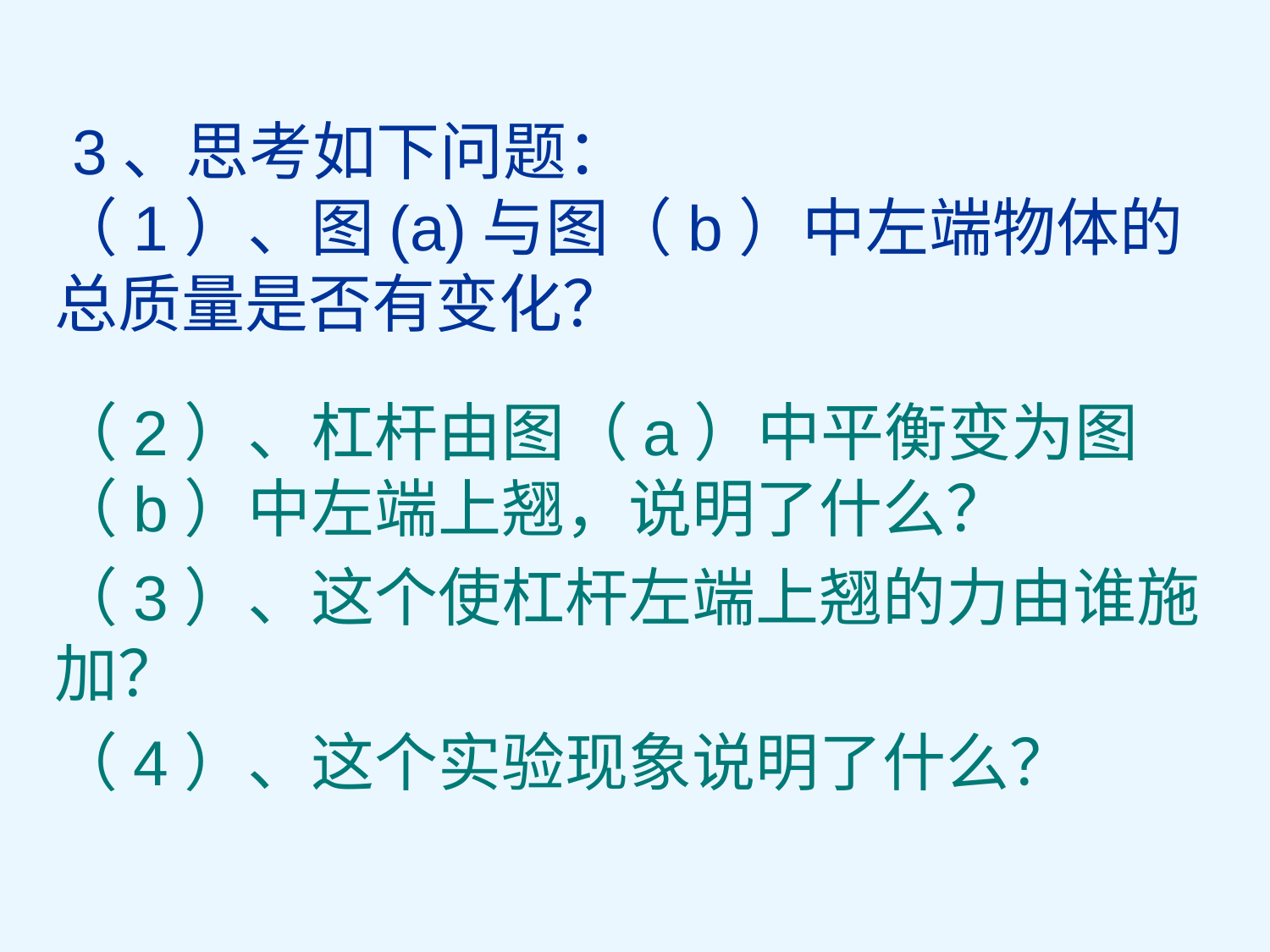

3、思考如下问题：
（1）、图(a)与图（b）中左端物体的总质量是否有变化？
（2）、杠杆由图（a）中平衡变为图（b）中左端上翘，说明了什么？
（3）、这个使杠杆左端上翘的力由谁施加？
（4）、这个实验现象说明了什么？